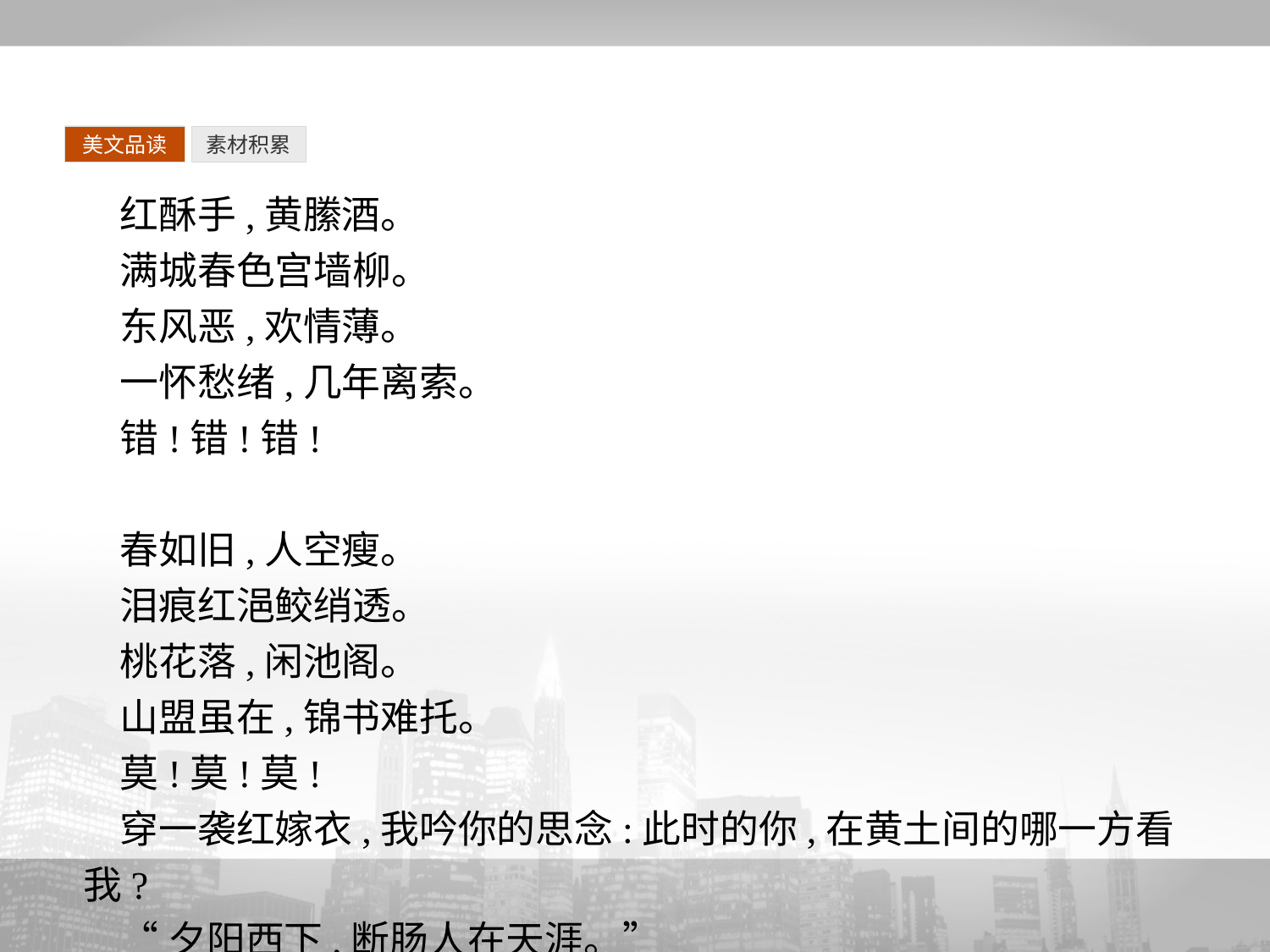

美文品读
素材积累
红酥手,黄縢酒。
满城春色宫墙柳。
东风恶,欢情薄。
一怀愁绪,几年离索。
错!错!错!

春如旧,人空瘦。
泪痕红浥鲛绡透。
桃花落,闲池阁。
山盟虽在,锦书难托。
莫!莫!莫!
穿一袭红嫁衣,我吟你的思念:此时的你,在黄土间的哪一方看我?
“夕阳西下,断肠人在天涯。”